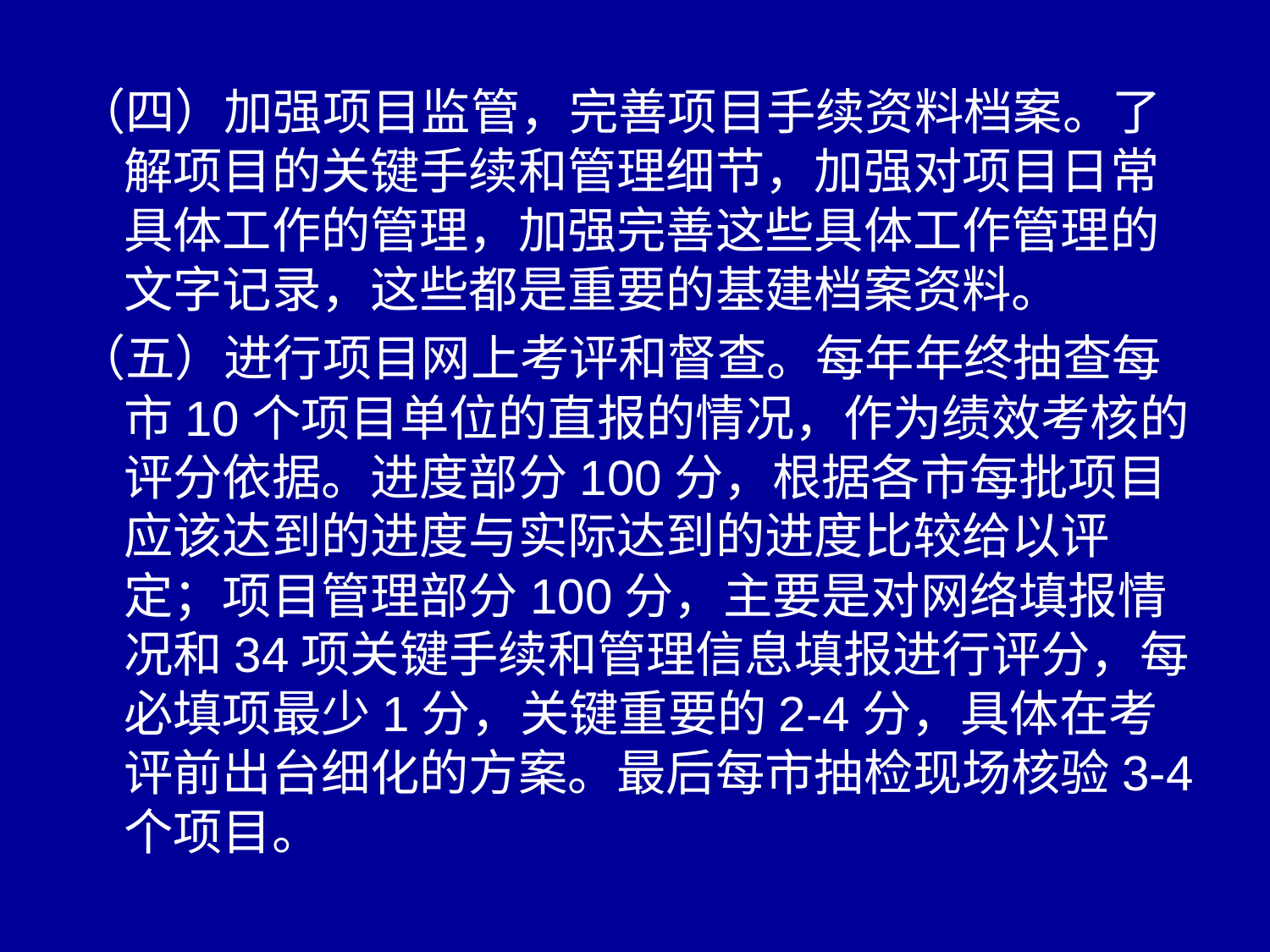

（四）加强项目监管，完善项目手续资料档案。了解项目的关键手续和管理细节，加强对项目日常具体工作的管理，加强完善这些具体工作管理的文字记录，这些都是重要的基建档案资料。
（五）进行项目网上考评和督查。每年年终抽查每市10个项目单位的直报的情况，作为绩效考核的评分依据。进度部分100分，根据各市每批项目应该达到的进度与实际达到的进度比较给以评定；项目管理部分100分，主要是对网络填报情况和34项关键手续和管理信息填报进行评分，每必填项最少1分，关键重要的2-4分，具体在考评前出台细化的方案。最后每市抽检现场核验3-4个项目。